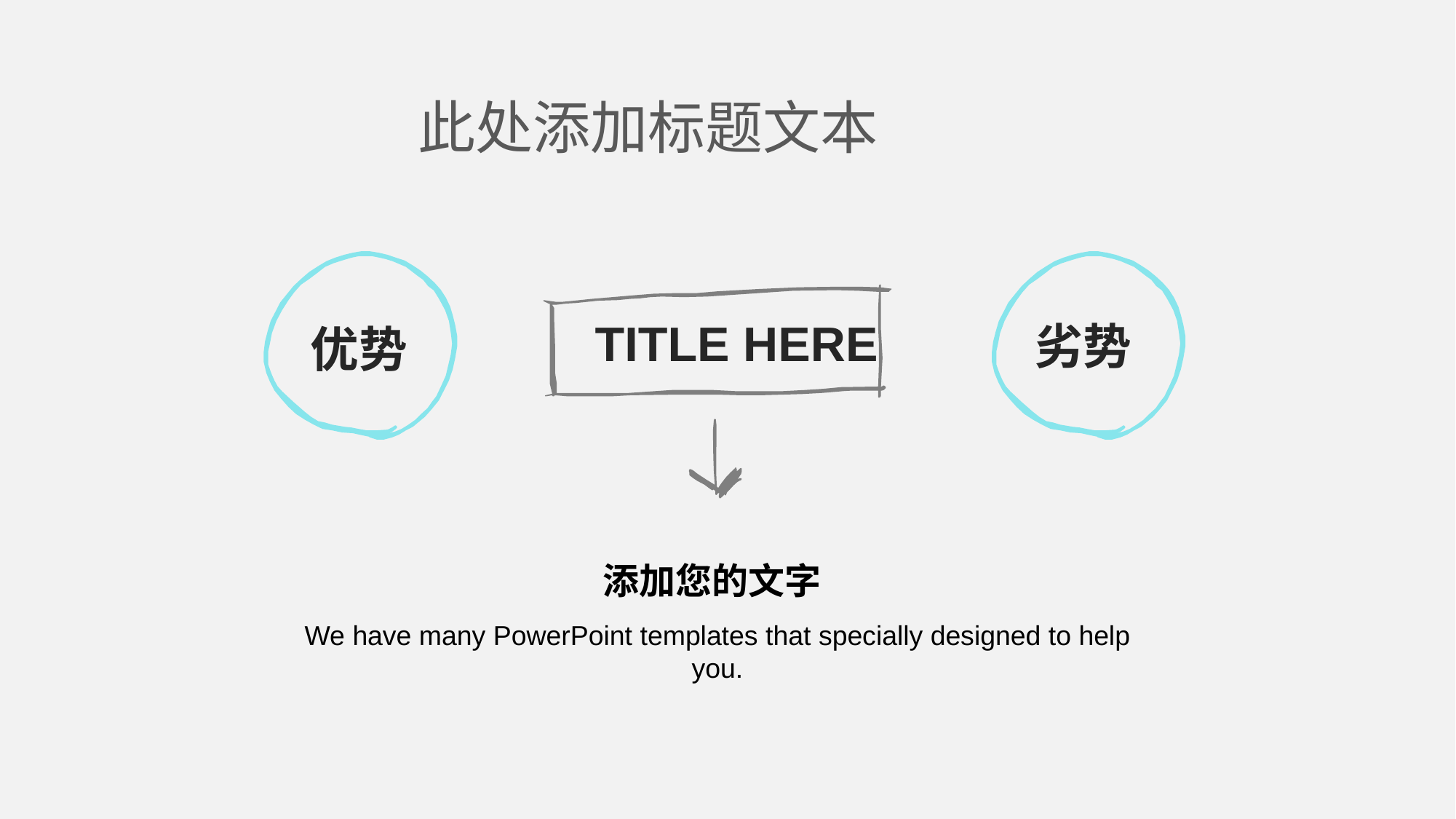

此处添加标题文本

TITLE HERE
劣势
优势

添加您的文字
We have many PowerPoint templates that specially designed to help you.